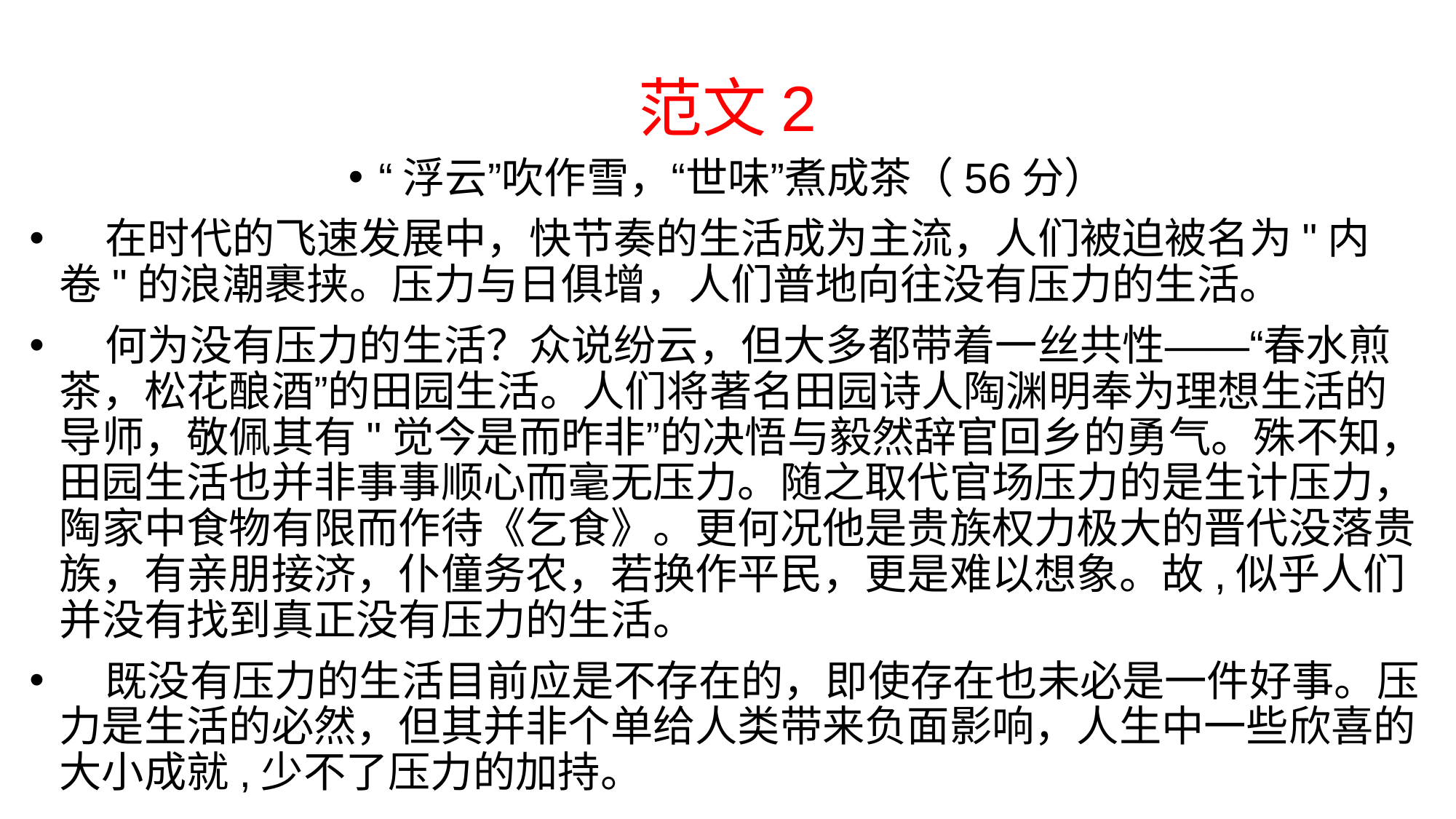

# 范文2
“浮云”吹作雪，“世味”煮成茶（56分）
   在时代的飞速发展中，快节奏的生活成为主流，人们被迫被名为"内卷"的浪潮裹挟。压力与日俱增，人们普地向往没有压力的生活。
   何为没有压力的生活？众说纷云，但大多都带着一丝共性——“春水煎茶，松花酿酒”的田园生活。人们将著名田园诗人陶渊明奉为理想生活的导师，敬佩其有"觉今是而昨非”的决悟与毅然辞官回乡的勇气。殊不知，田园生活也并非事事顺心而毫无压力。随之取代官场压力的是生计压力，陶家中食物有限而作待《乞食》。更何况他是贵族权力极大的晋代没落贵族，有亲朋接济，仆僮务农，若换作平民，更是难以想象。故,似乎人们并没有找到真正没有压力的生活。
   既没有压力的生活目前应是不存在的，即使存在也未必是一件好事。压力是生活的必然，但其并非个单给人类带来负面影响，人生中一些欣喜的大小成就,少不了压力的加持。